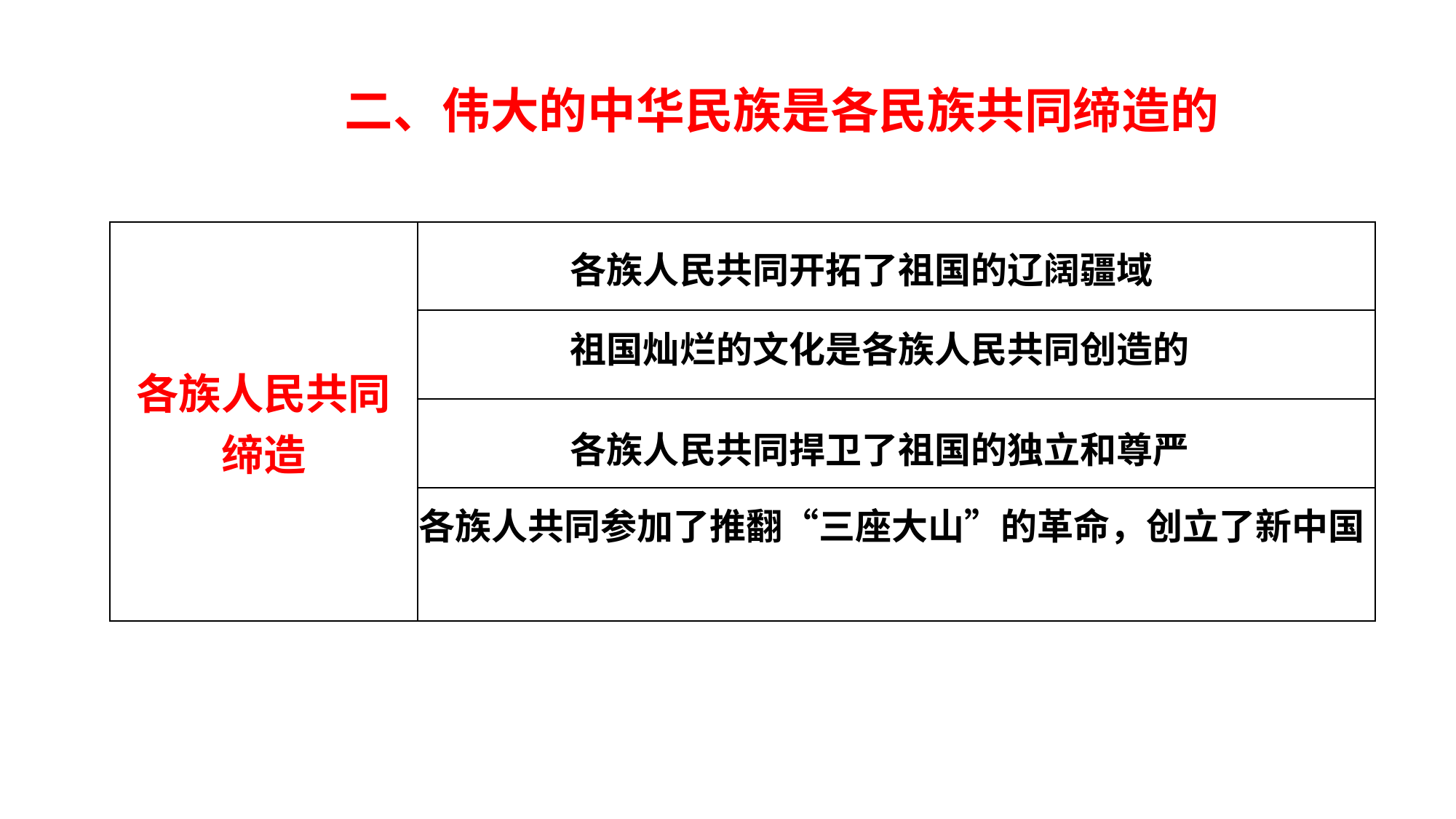

二、伟大的中华民族是各民族共同缔造的
| 各族人民共同缔造 |  |
| --- | --- |
|  |  |
|  |  |
|  |  |
各族人民共同开拓了祖国的辽阔疆域
祖国灿烂的文化是各族人民共同创造的
各族人民共同捍卫了祖国的独立和尊严
各族人共同参加了推翻“三座大山”的革命，创立了新中国